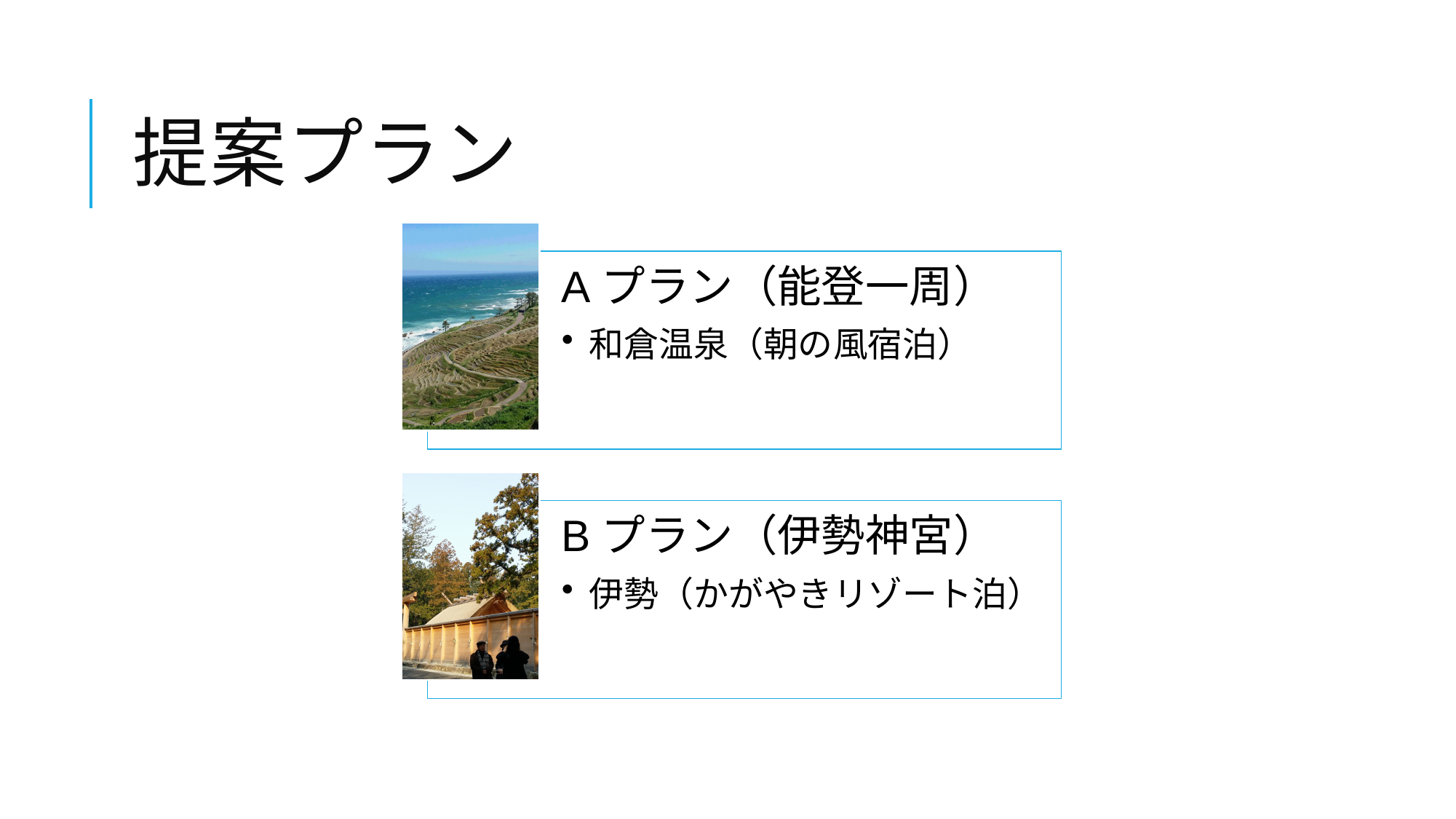

# 提案プラン
Aプラン（能登一周）
和倉温泉（朝の風宿泊）
Bプラン（伊勢神宮）
伊勢（かがやきリゾート泊）